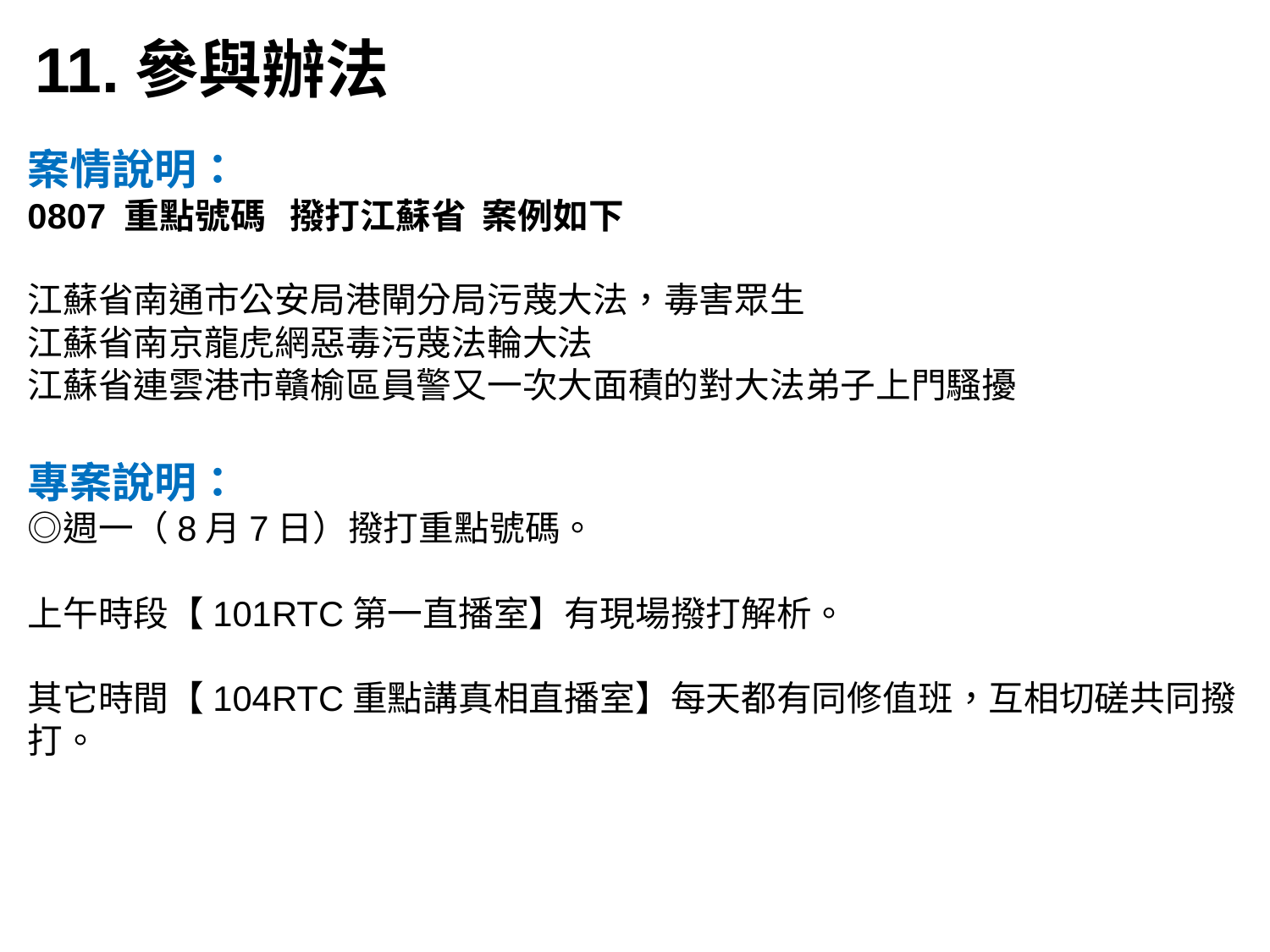

11.參與辦法
案情說明：
0807 重點號碼   撥打江蘇省  案例如下

江蘇省南通市公安局港閘分局污蔑大法，毒害眾生
江蘇省南京龍虎網惡毒污蔑法輪大法
江蘇省連雲港市贛榆區員警又一次大面積的對大法弟子上門騷擾

專案說明：
◎週一（8月7日）撥打重點號碼。
上午時段【101RTC第一直播室】有現場撥打解析。

其它時間【104RTC重點講真相直播室】每天都有同修值班，互相切磋共同撥打。